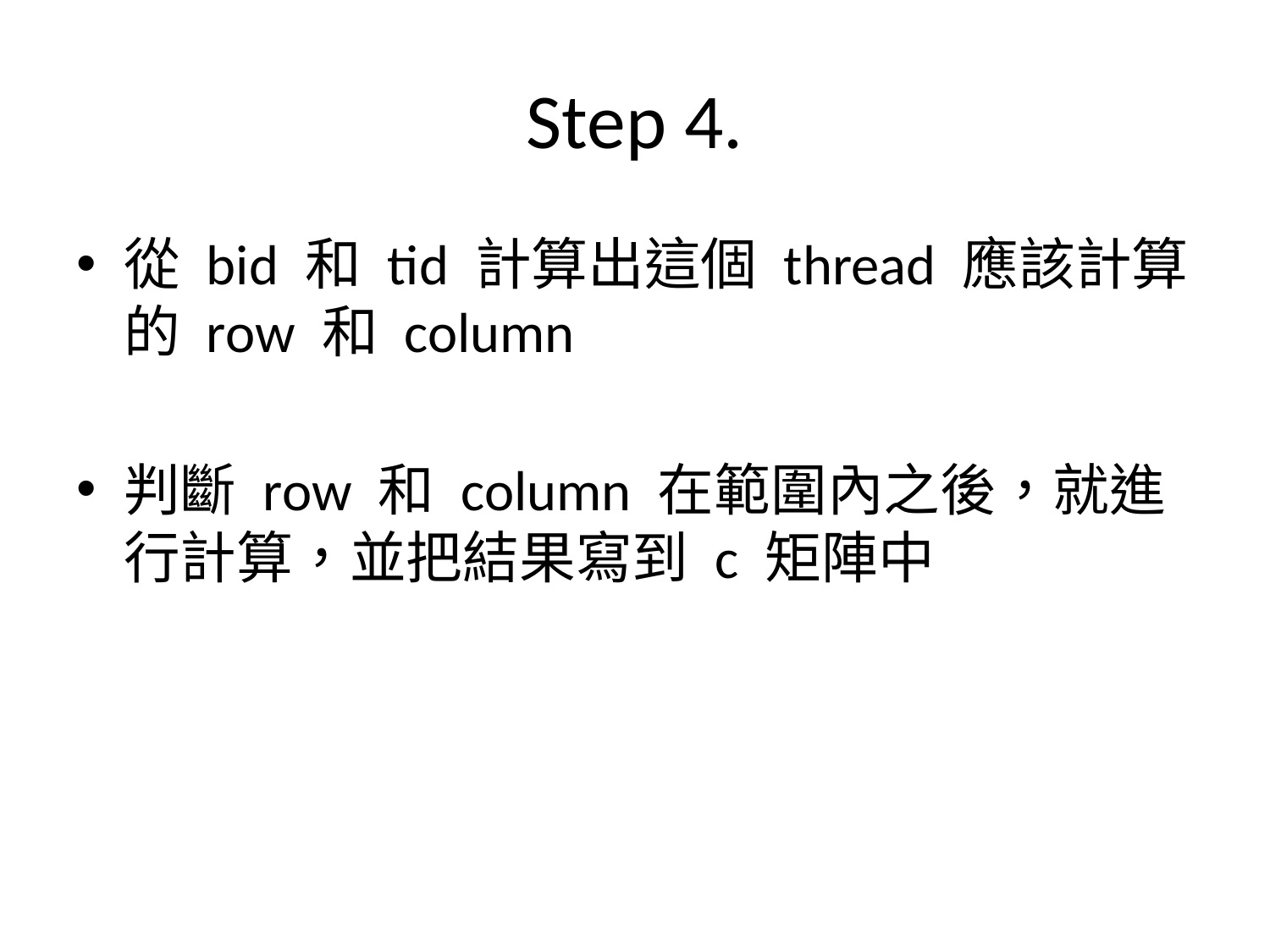

# Step 4.
從 bid 和 tid 計算出這個 thread 應該計算的 row 和 column

判斷 row 和 column 在範圍內之後，就進行計算，並把結果寫到 c 矩陣中